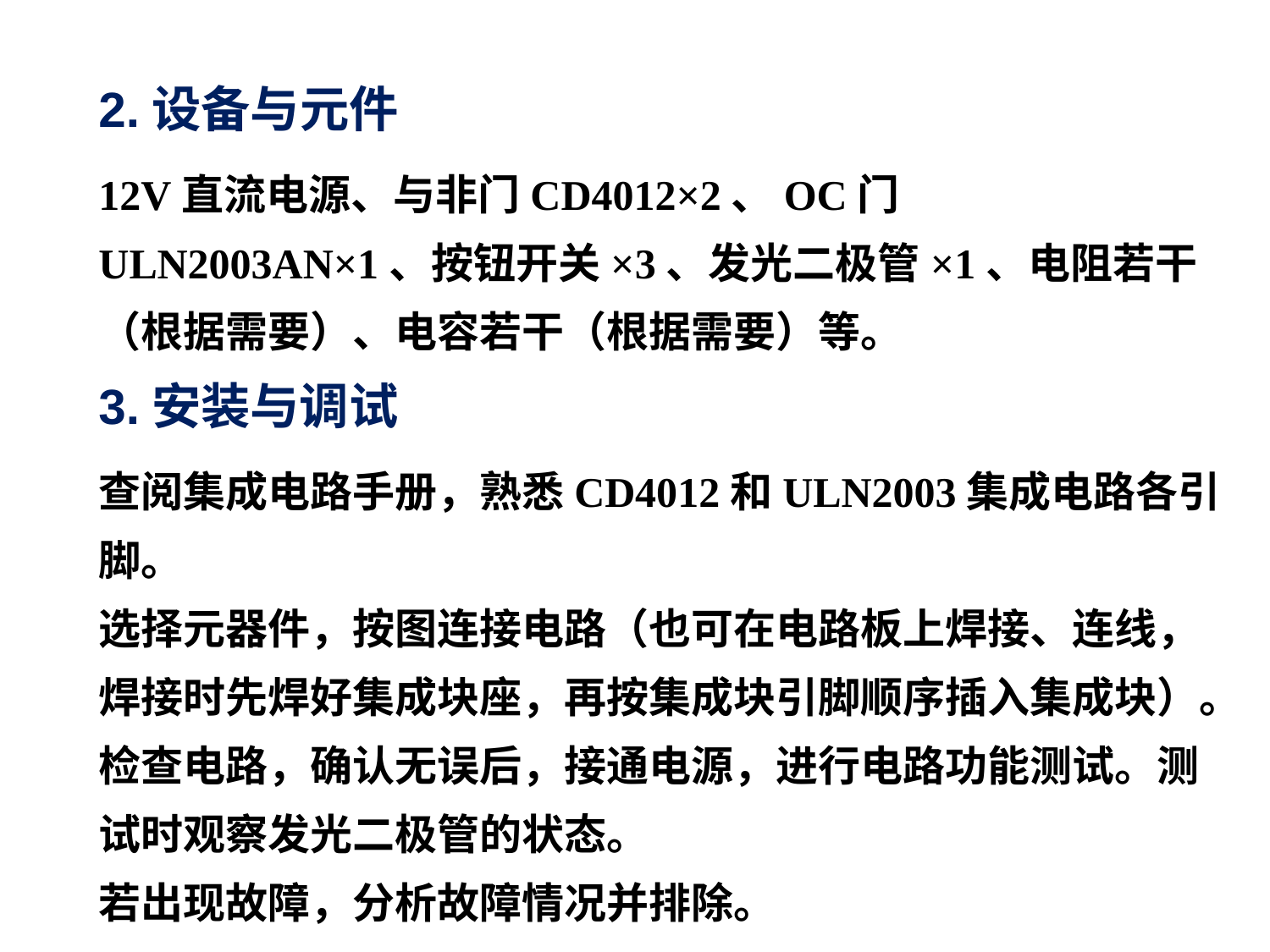

2.设备与元件
12V直流电源、与非门CD4012×2、OC门ULN2003AN×1、按钮开关×3、发光二极管×1、电阻若干（根据需要）、电容若干（根据需要）等。

3.安装与调试
查阅集成电路手册，熟悉CD4012和ULN2003集成电路各引脚。
选择元器件，按图连接电路（也可在电路板上焊接、连线，焊接时先焊好集成块座，再按集成块引脚顺序插入集成块）。
检查电路，确认无误后，接通电源，进行电路功能测试。测试时观察发光二极管的状态。
若出现故障，分析故障情况并排除。